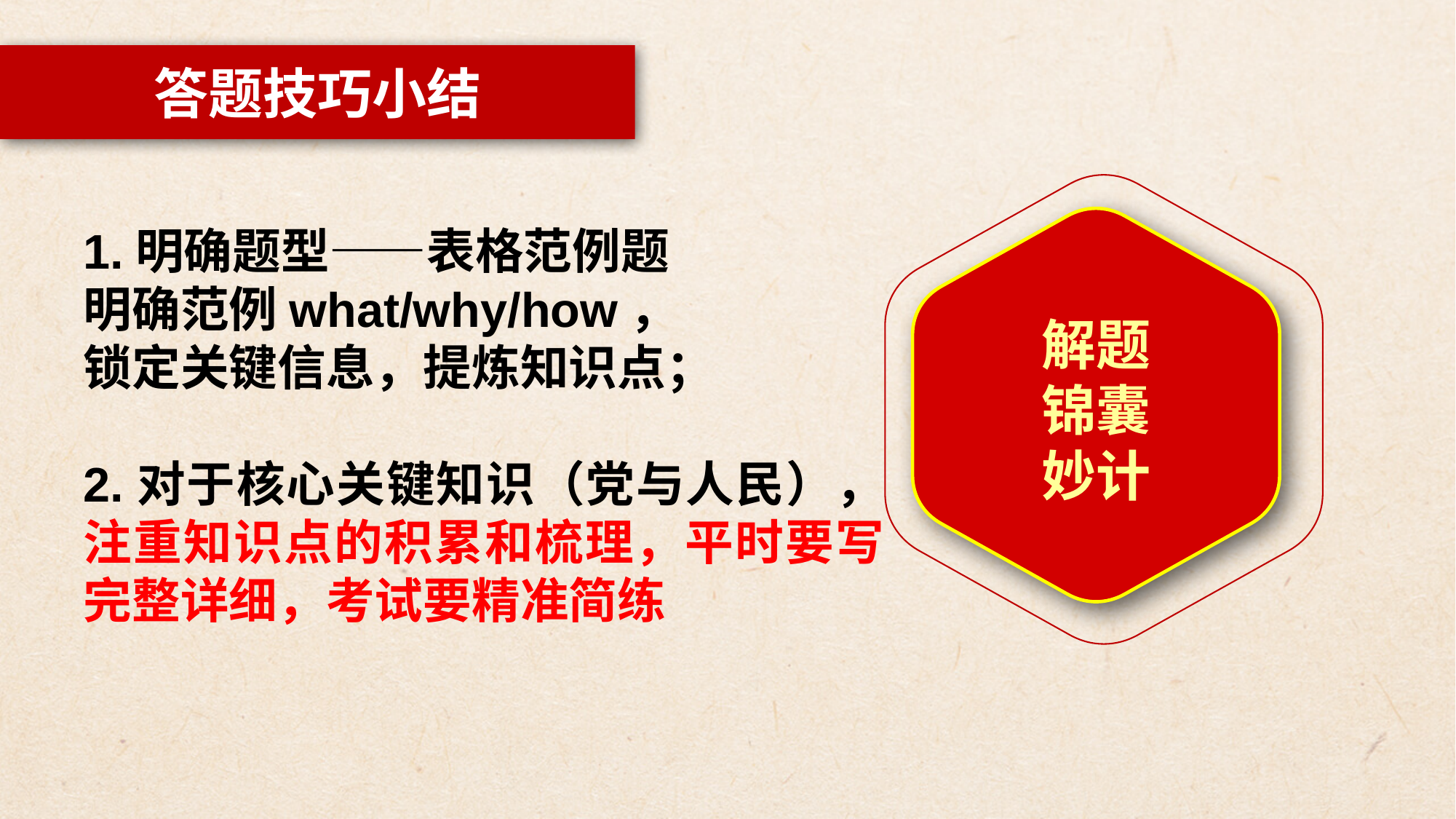

答题技巧小结

1.明确题型——表格范例题
明确范例what/why/how，
锁定关键信息，提炼知识点；

2.对于核心关键知识（党与人民），注重知识点的积累和梳理，平时要写完整详细，考试要精准简练
解题
锦囊
妙计